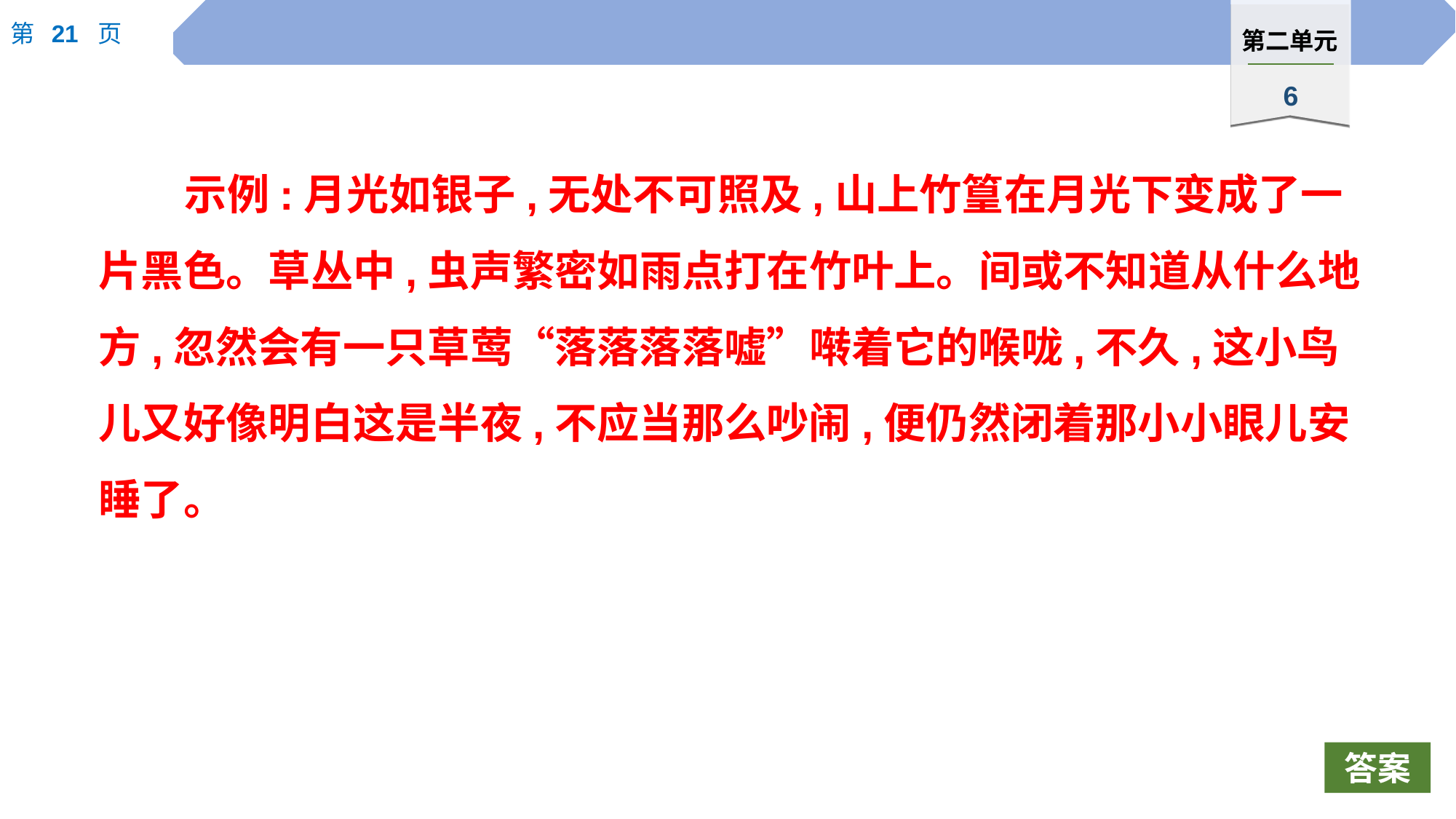

示例:月光如银子,无处不可照及,山上竹篁在月光下变成了一片黑色。草丛中,虫声繁密如雨点打在竹叶上。间或不知道从什么地方,忽然会有一只草莺“落落落落嘘”啭着它的喉咙,不久,这小鸟儿又好像明白这是半夜,不应当那么吵闹,便仍然闭着那小小眼儿安睡了。
答案